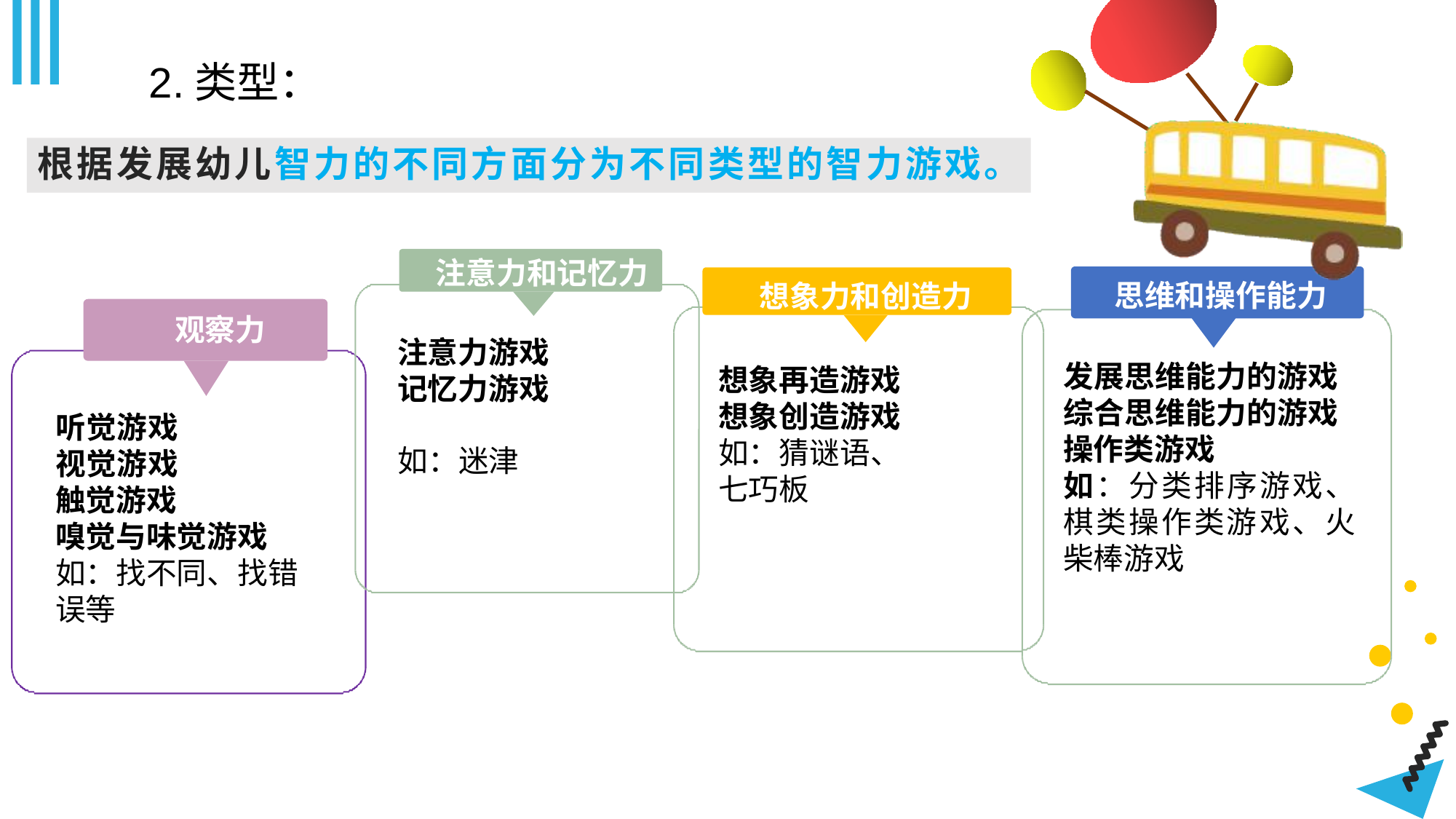

2.类型：

# 根据发展幼儿智力的不同方面分为不同类型的智力游戏。

注意力和记忆力

思维和操作能力
想象力和创造力

观察力

注意力游戏 记忆力游戏

发展思维能力的游戏 综合思维能力的游戏 操作类游戏
如：分类排序游戏、 棋类操作类游戏、火 柴棒游戏
想象再造游戏 想象创造游戏
如：猜谜语、七巧板

听觉游戏 视觉游戏 触觉游戏
嗅觉与味觉游戏 如：找不同、找错 误等
如：迷津